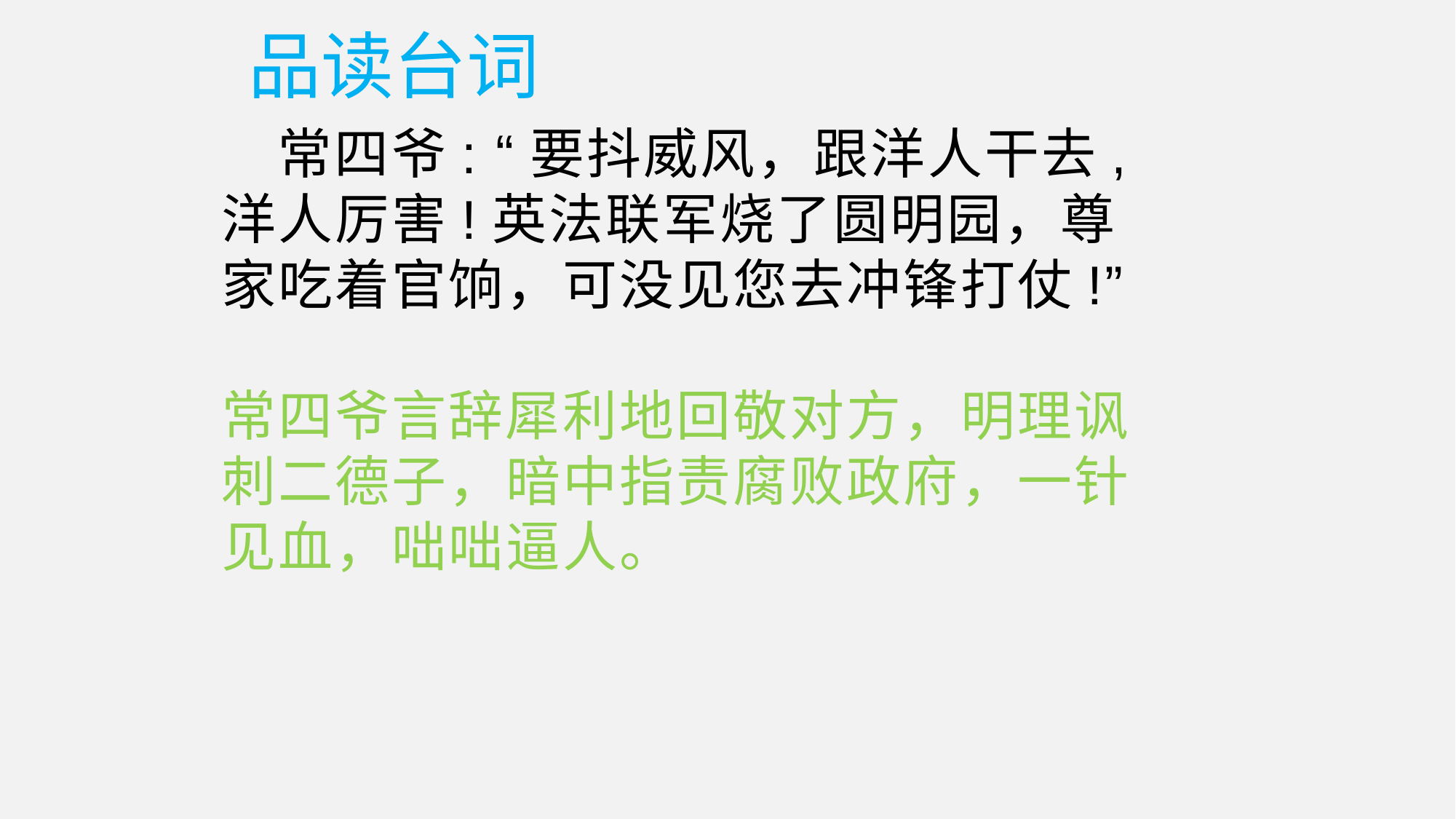

品读台词
   常四爷: “要抖威风，跟洋人干去,洋人厉害!英法联军烧了圆明园，尊家吃着官饷，可没见您去冲锋打仗!”

常四爷言辞犀利地回敬对方，明理讽刺二德子，暗中指责腐败政府，一针见血，咄咄逼人。